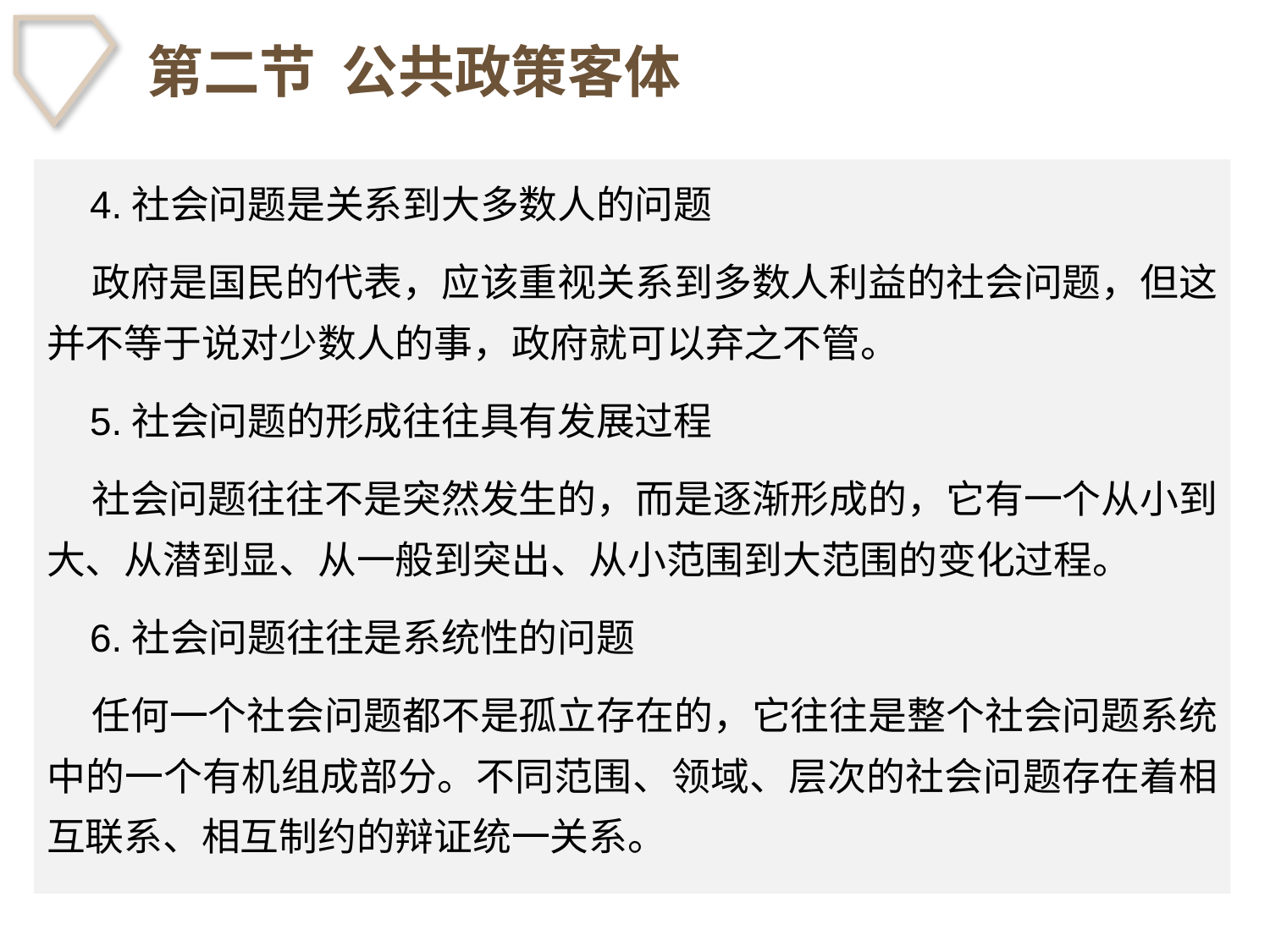

# 第二节  公共政策客体
    4.社会问题是关系到大多数人的问题
    政府是国民的代表，应该重视关系到多数人利益的社会问题，但这并不等于说对少数人的事，政府就可以弃之不管。
    5.社会问题的形成往往具有发展过程
    社会问题往往不是突然发生的，而是逐渐形成的，它有一个从小到大、从潜到显、从一般到突出、从小范围到大范围的变化过程。
    6.社会问题往往是系统性的问题
    任何一个社会问题都不是孤立存在的，它往往是整个社会问题系统中的一个有机组成部分。不同范围、领域、层次的社会问题存在着相互联系、相互制约的辩证统一关系。